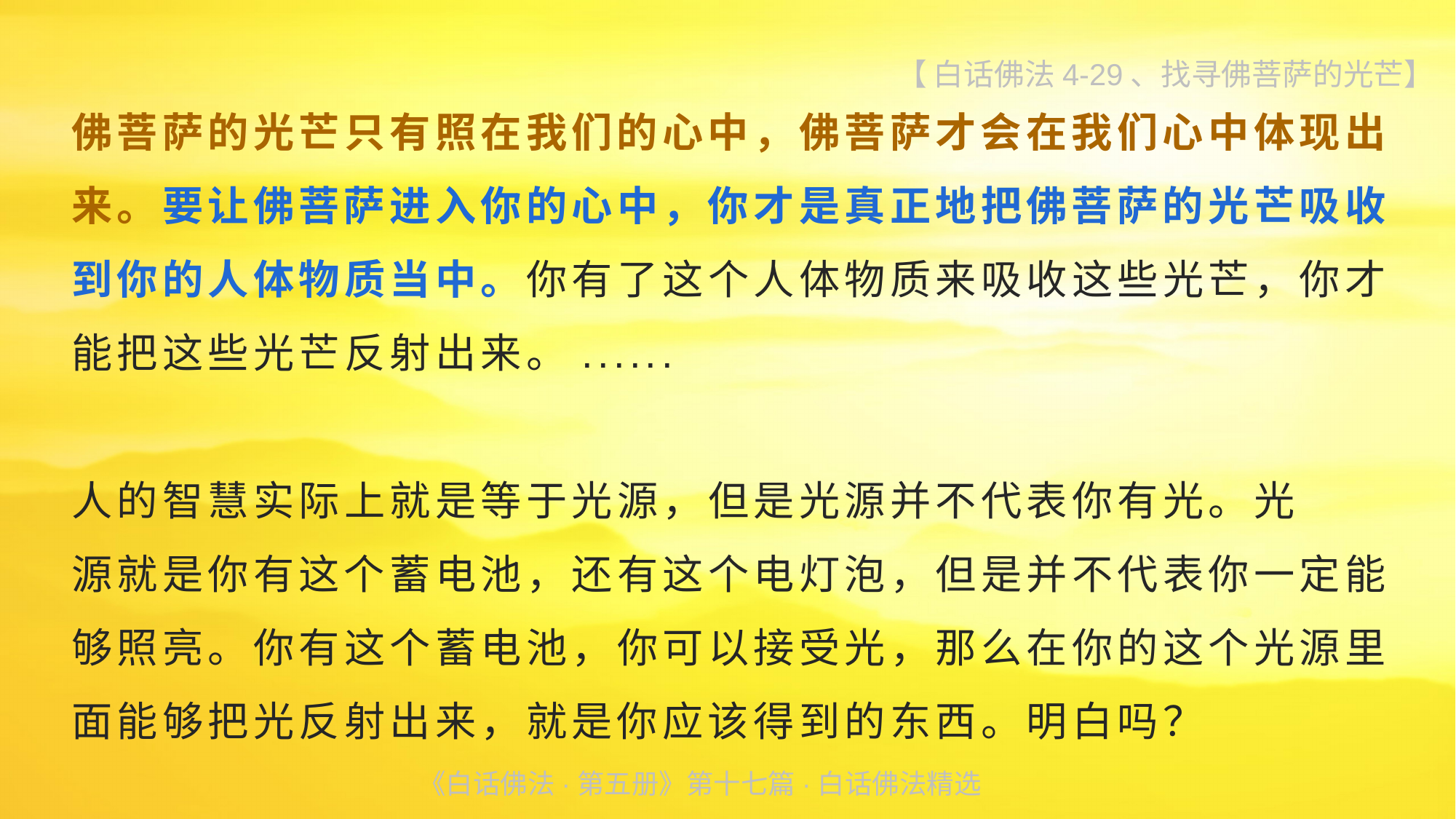

【 白话佛法4-29、找寻佛菩萨的光芒】
佛菩萨的光芒只有照在我们的心中，佛菩萨才会在我们心中体现出来。要让佛菩萨进入你的心中，你才是真正地把佛菩萨的光芒吸收到你的人体物质当中。你有了这个人体物质来吸收这些光芒，你才能把这些光芒反射出来。......

人的智慧实际上就是等于光源，但是光源并不代表你有光。光
源就是你有这个蓄电池，还有这个电灯泡，但是并不代表你一定能够照亮。你有这个蓄电池，你可以接受光，那么在你的这个光源里面能够把光反射出来，就是你应该得到的东西。明白吗？
《白话佛法·第五册》第十七篇·白话佛法精选